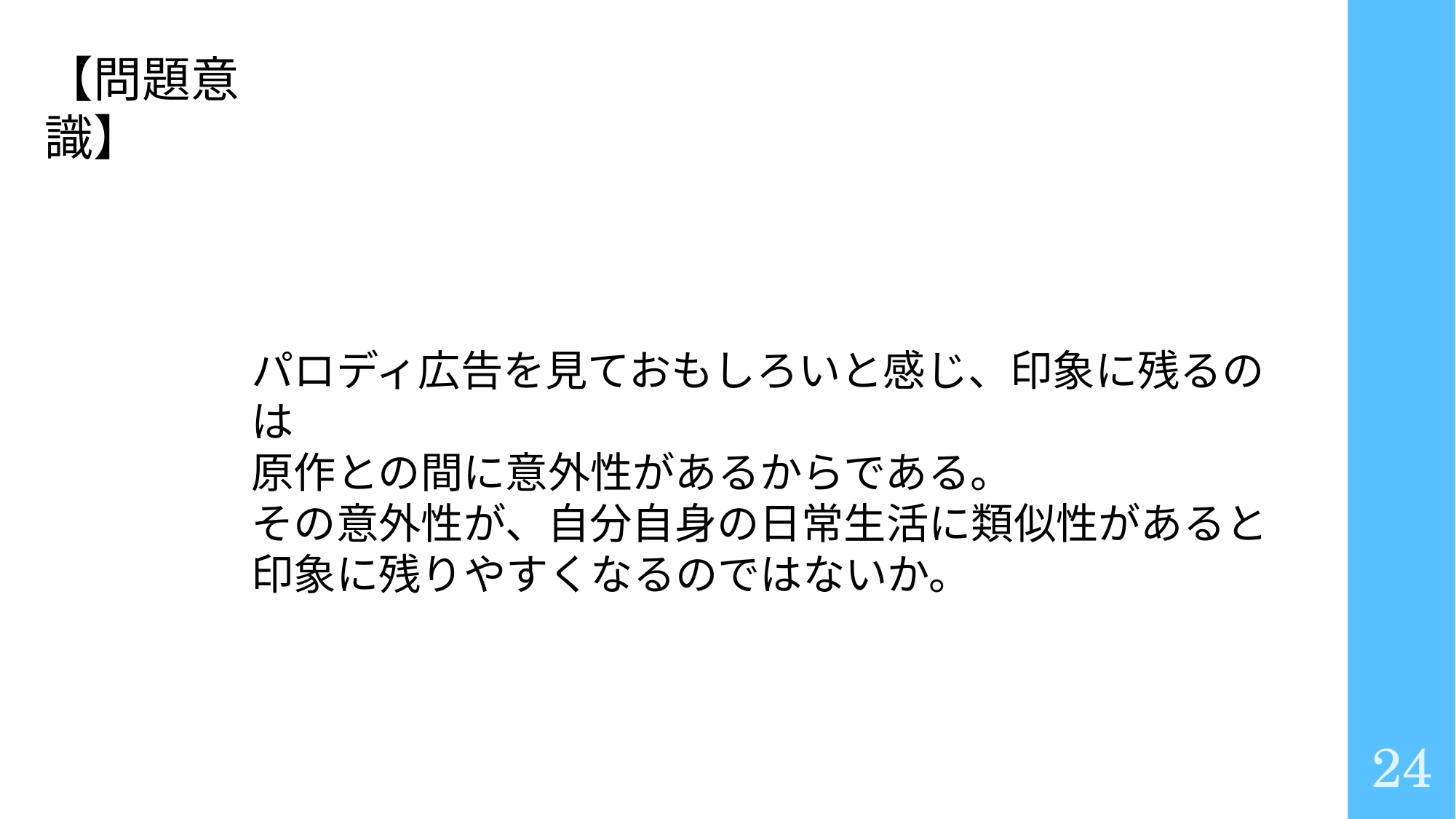

【問題意識】

パロディ広告を見ておもしろいと感じ、印象に残るのは
原作との間に意外性があるからである。
その意外性が、自分自身の日常生活に類似性があると
印象に残りやすくなるのではないか。
24